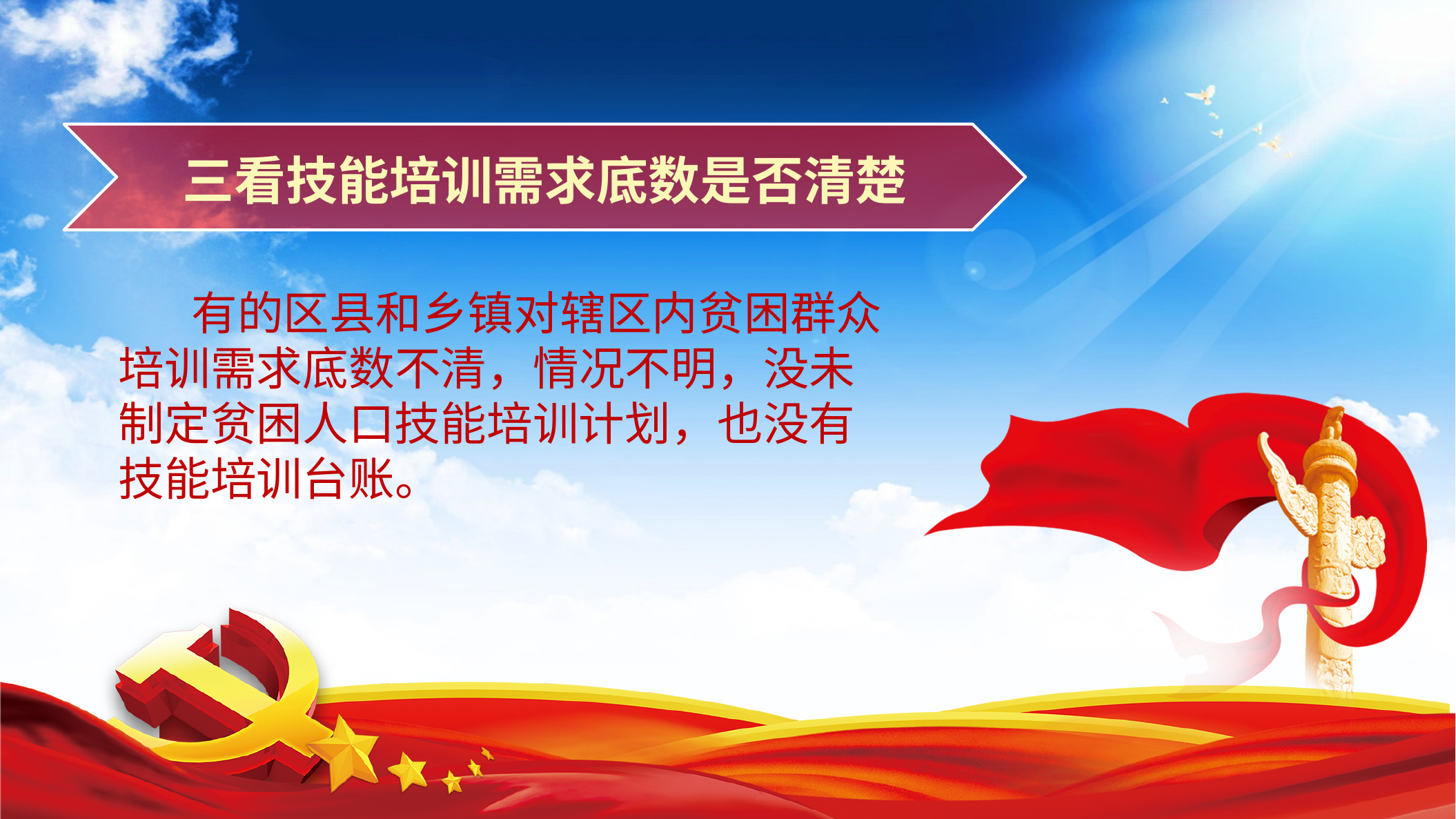

三看技能培训需求底数是否清楚
      有的区县和乡镇对辖区内贫困群众培训需求底数不清，情况不明，没未制定贫困人口技能培训计划，也没有技能培训台账。